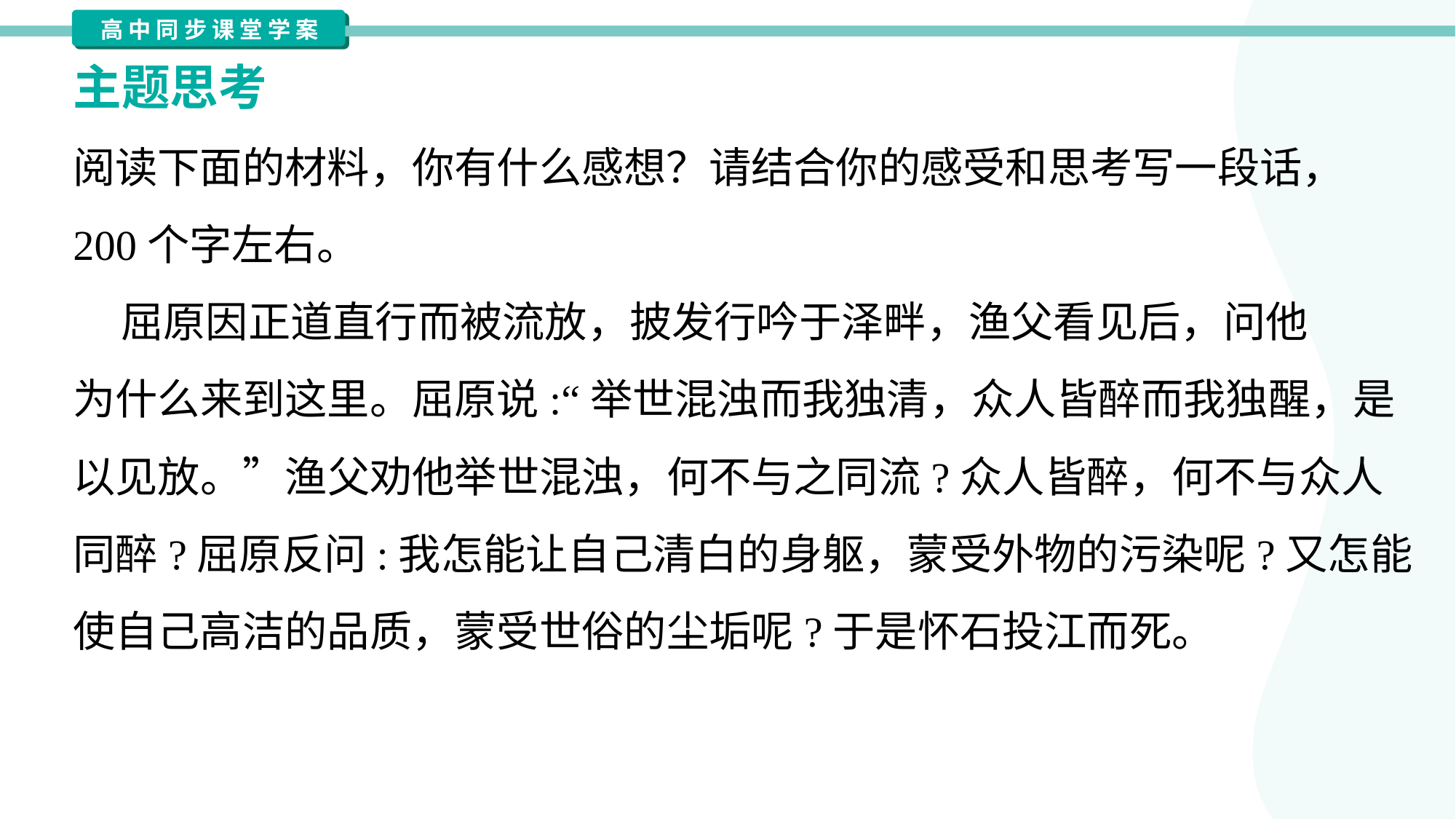

主题思考
阅读下面的材料，你有什么感想？请结合你的感受和思考写一段话，
200个字左右。
    屈原因正道直行而被流放，披发行吟于泽畔，渔父看见后，问他
为什么来到这里。屈原说:“举世混浊而我独清，众人皆醉而我独醒，是
以见放。”渔父劝他举世混浊，何不与之同流?众人皆醉，何不与众人
同醉?屈原反问:我怎能让自己清白的身躯，蒙受外物的污染呢?又怎能
使自己高洁的品质，蒙受世俗的尘垢呢?于是怀石投江而死。